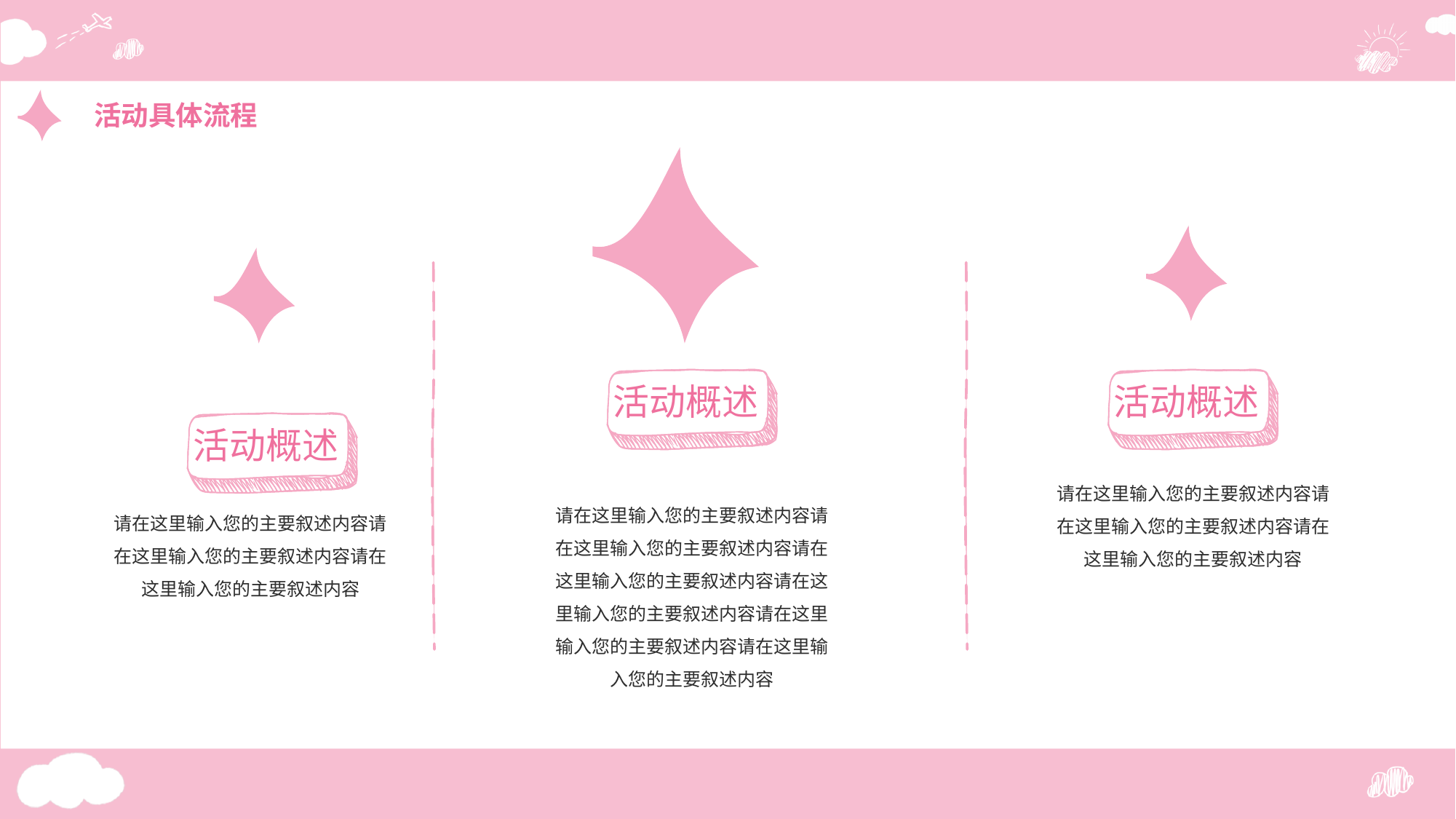

活动具体流程

活动概述

活动概述

活动概述

请在这里输入您的主要叙述内容请在这里输入您的主要叙述内容请在这里输入您的主要叙述内容
请在这里输入您的主要叙述内容请在这里输入您的主要叙述内容请在这里输入您的主要叙述内容请在这里输入您的主要叙述内容请在这里输入您的主要叙述内容请在这里输入您的主要叙述内容
请在这里输入您的主要叙述内容请在这里输入您的主要叙述内容请在这里输入您的主要叙述内容